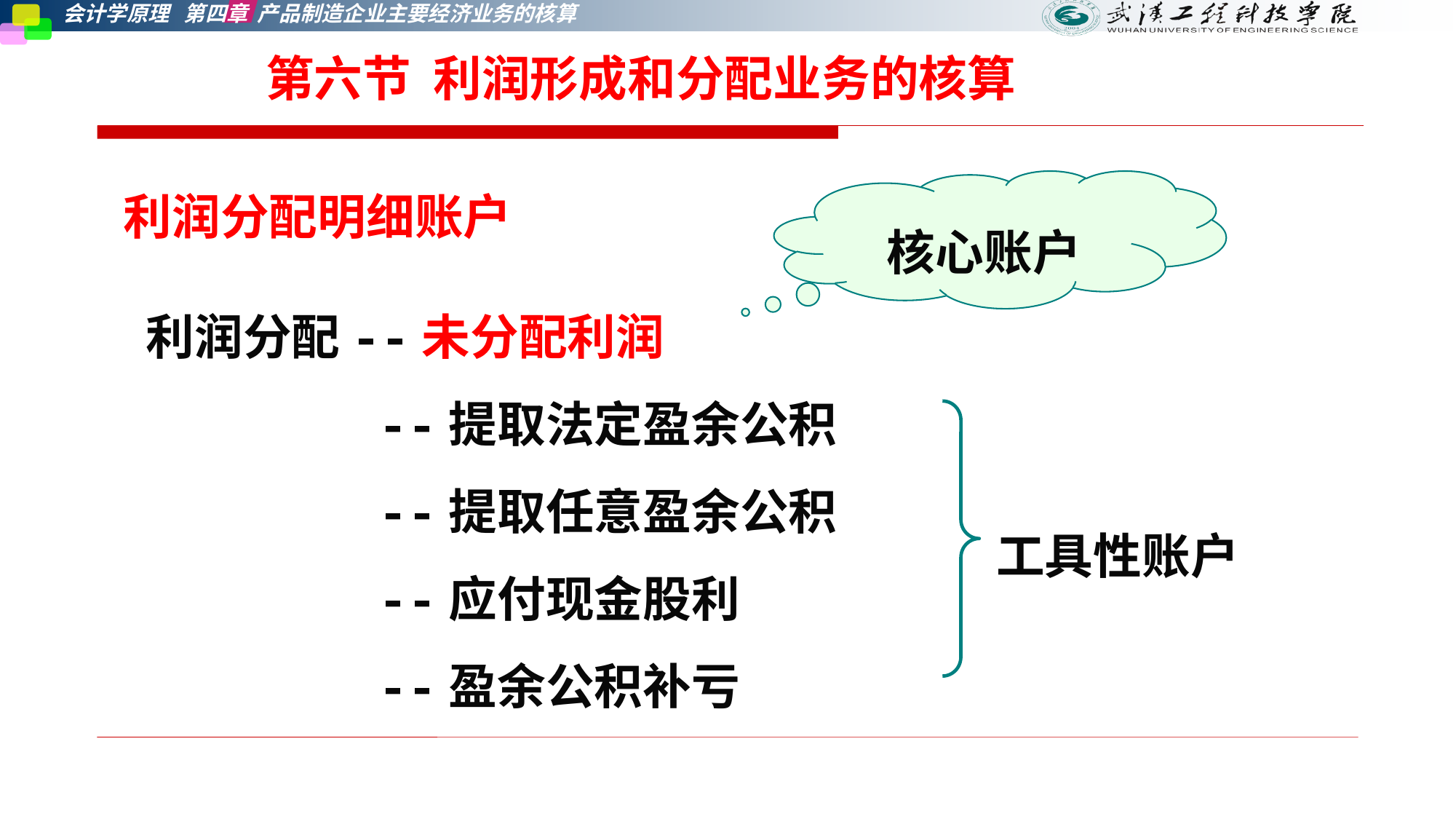

# 第六节  利润形成和分配业务的核算
利润分配明细账户
核心账户

利润分配--未分配利润
        --提取法定盈余公积
        --提取任意盈余公积
        --应付现金股利
        --盈余公积补亏

工具性账户